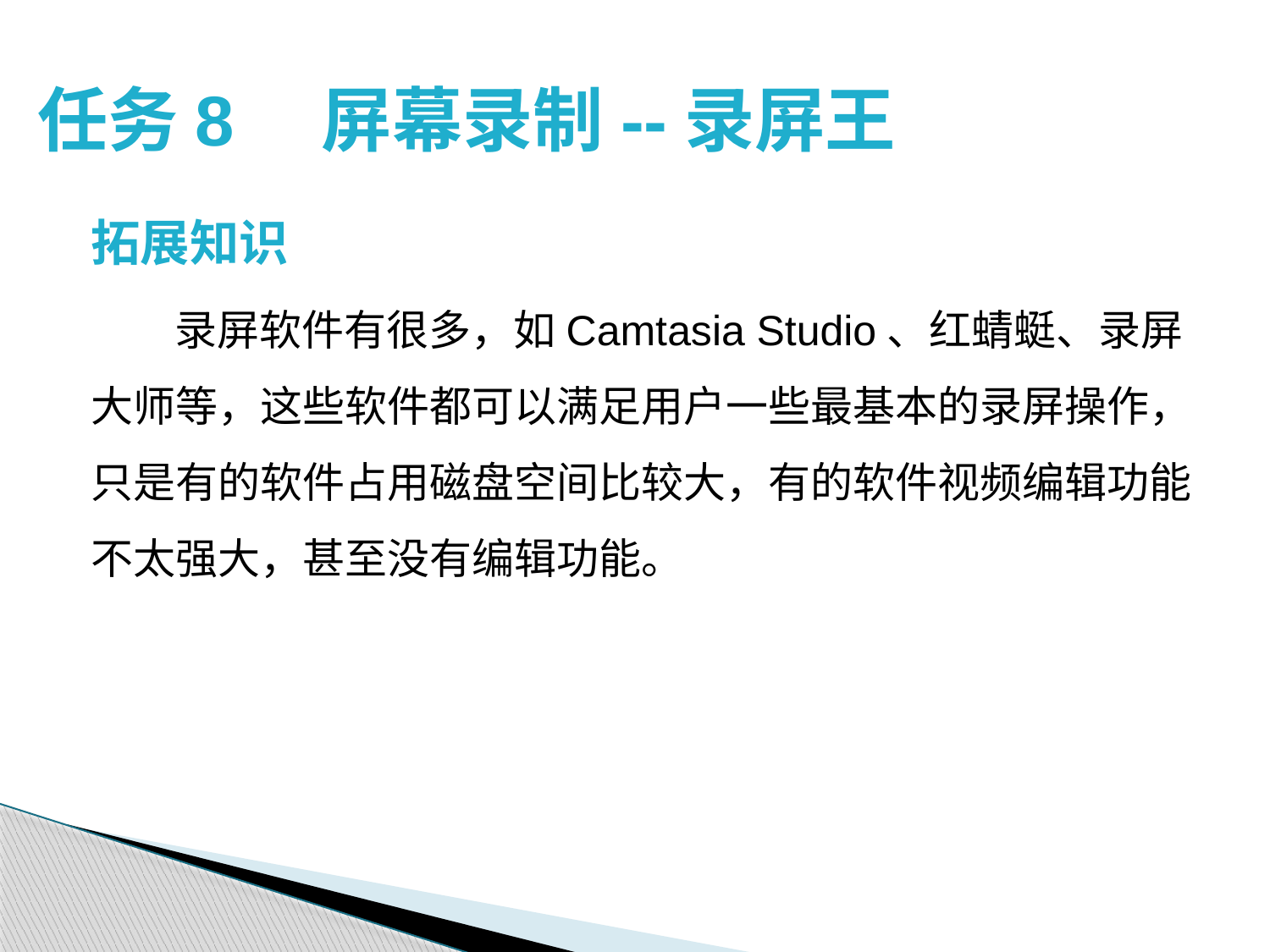

# 任务8　屏幕录制--录屏王
拓展知识
录屏软件有很多，如Camtasia Studio、红蜻蜓、录屏大师等，这些软件都可以满足用户一些最基本的录屏操作，只是有的软件占用磁盘空间比较大，有的软件视频编辑功能不太强大，甚至没有编辑功能。